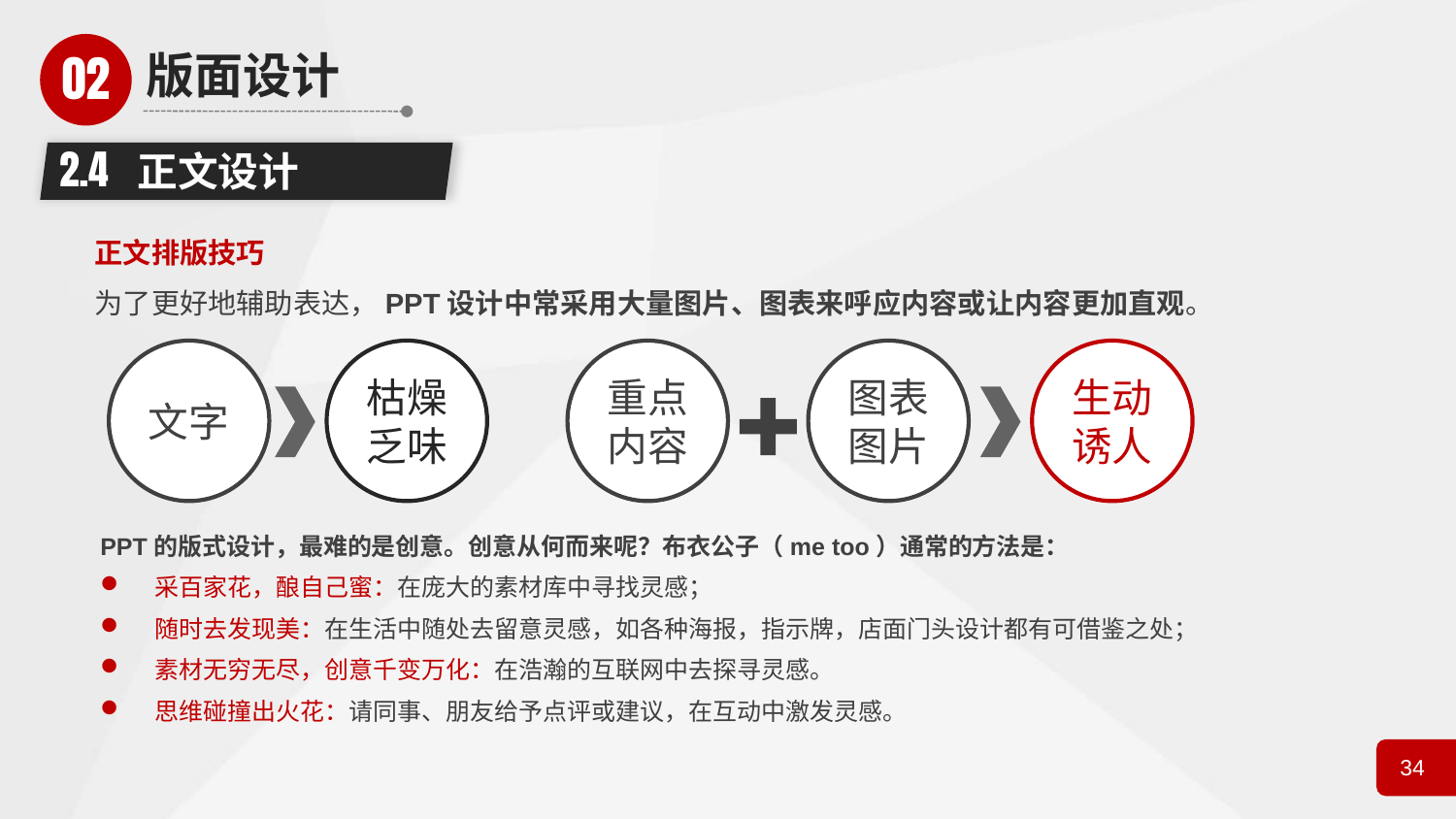

2.4  正文设计

正文排版技巧
为了更好地辅助表达，PPT设计中常采用大量图片、图表来呼应内容或让内容更加直观。
文字
枯燥
乏味
重点内容
图表
图片
生动
诱人

PPT的版式设计，最难的是创意。创意从何而来呢？布衣公子（me too）通常的方法是：
采百家花，酿自己蜜：在庞大的素材库中寻找灵感；
随时去发现美：在生活中随处去留意灵感，如各种海报，指示牌，店面门头设计都有可借鉴之处；
素材无穷无尽，创意千变万化：在浩瀚的互联网中去探寻灵感。
思维碰撞出火花：请同事、朋友给予点评或建议，在互动中激发灵感。